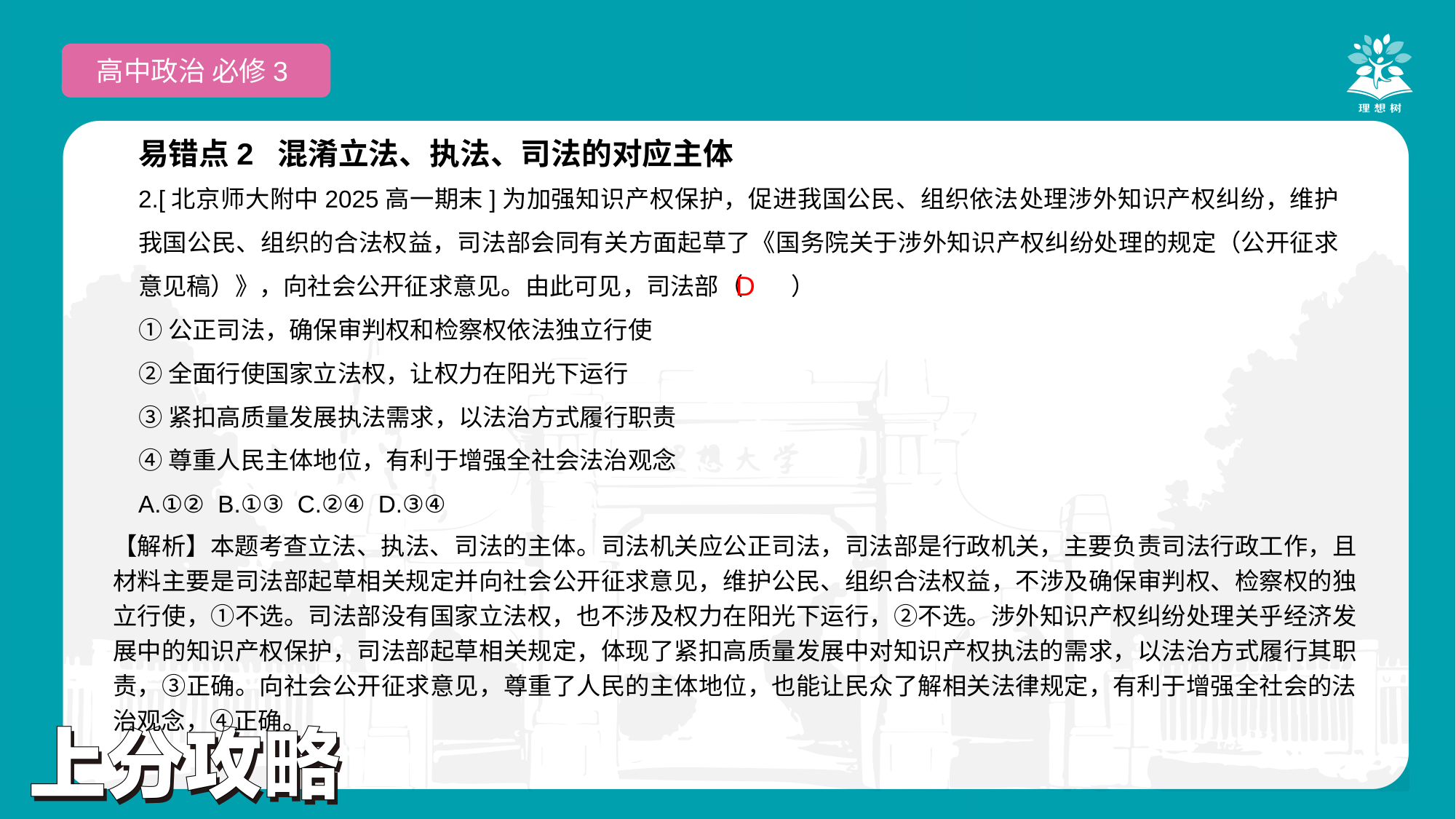

高中政治 必修3
易错点2  混淆立法、执法、司法的对应主体
2.[北京师大附中2025高一期末]为加强知识产权保护，促进我国公民、组织依法处理涉外知识产权纠纷，维护我国公民、组织的合法权益，司法部会同有关方面起草了《国务院关于涉外知识产权纠纷处理的规定（公开征求意见稿）》，向社会公开征求意见。由此可见，司法部（　　）
①公正司法，确保审判权和检察权依法独立行使
②全面行使国家立法权，让权力在阳光下运行
③紧扣高质量发展执法需求，以法治方式履行职责
④尊重人民主体地位，有利于增强全社会法治观念
A.①②  B.①③  C.②④  D.③④

 D
【解析】本题考查立法、执法、司法的主体。司法机关应公正司法，司法部是行政机关，主要负责司法行政工作，且材料主要是司法部起草相关规定并向社会公开征求意见，维护公民、组织合法权益，不涉及确保审判权、检察权的独立行使，①不选。司法部没有国家立法权，也不涉及权力在阳光下运行，②不选。涉外知识产权纠纷处理关乎经济发展中的知识产权保护，司法部起草相关规定，体现了紧扣高质量发展中对知识产权执法的需求，以法治方式履行其职责，③正确。向社会公开征求意见，尊重了人民的主体地位，也能让民众了解相关法律规定，有利于增强全社会的法治观念，④正确。